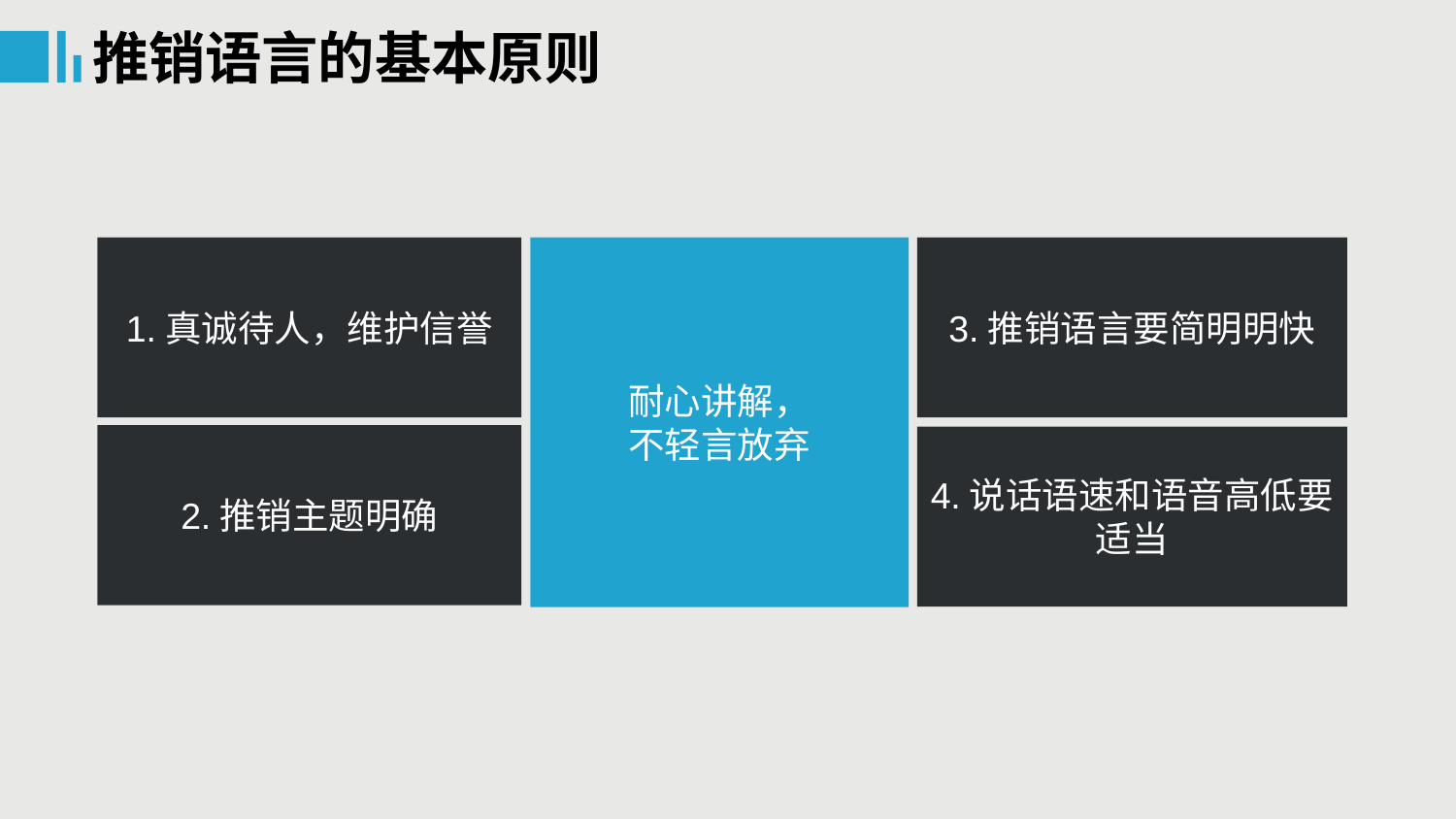

推销语言的基本原则

1.真诚待人，维护信誉
耐心讲解，
不轻言放弃
3.推销语言要简明明快
2.推销主题明确
4.说话语速和语音高低要适当